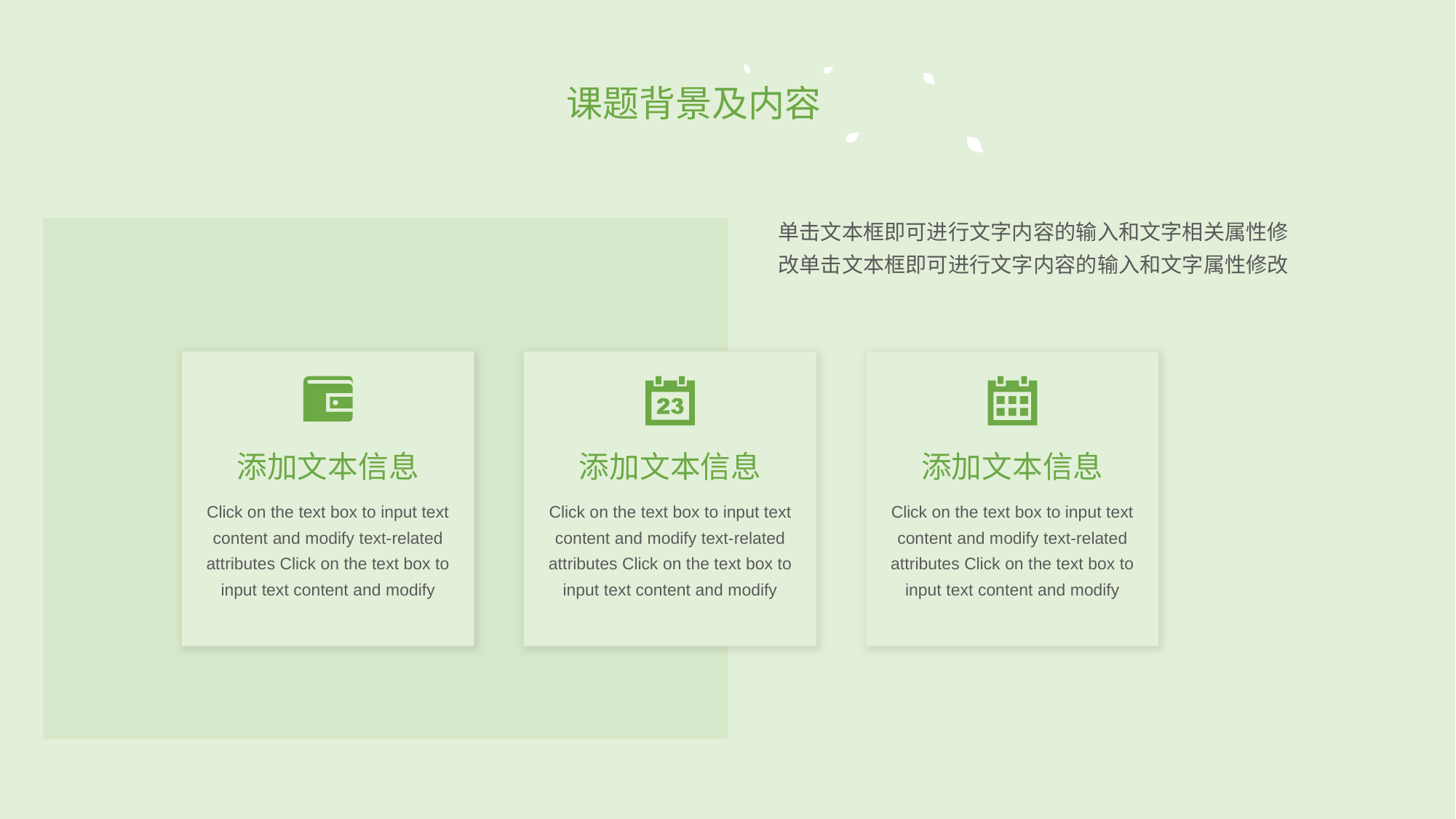

课题背景及内容
单击文本框即可进行文字内容的输入和文字相关属性修改单击文本框即可进行文字内容的输入和文字属性修改

添加文本信息
添加文本信息
添加文本信息
Click on the text box to input text content and modify text-related attributes Click on the text box to input text content and modify
Click on the text box to input text content and modify text-related attributes Click on the text box to input text content and modify
Click on the text box to input text content and modify text-related attributes Click on the text box to input text content and modify